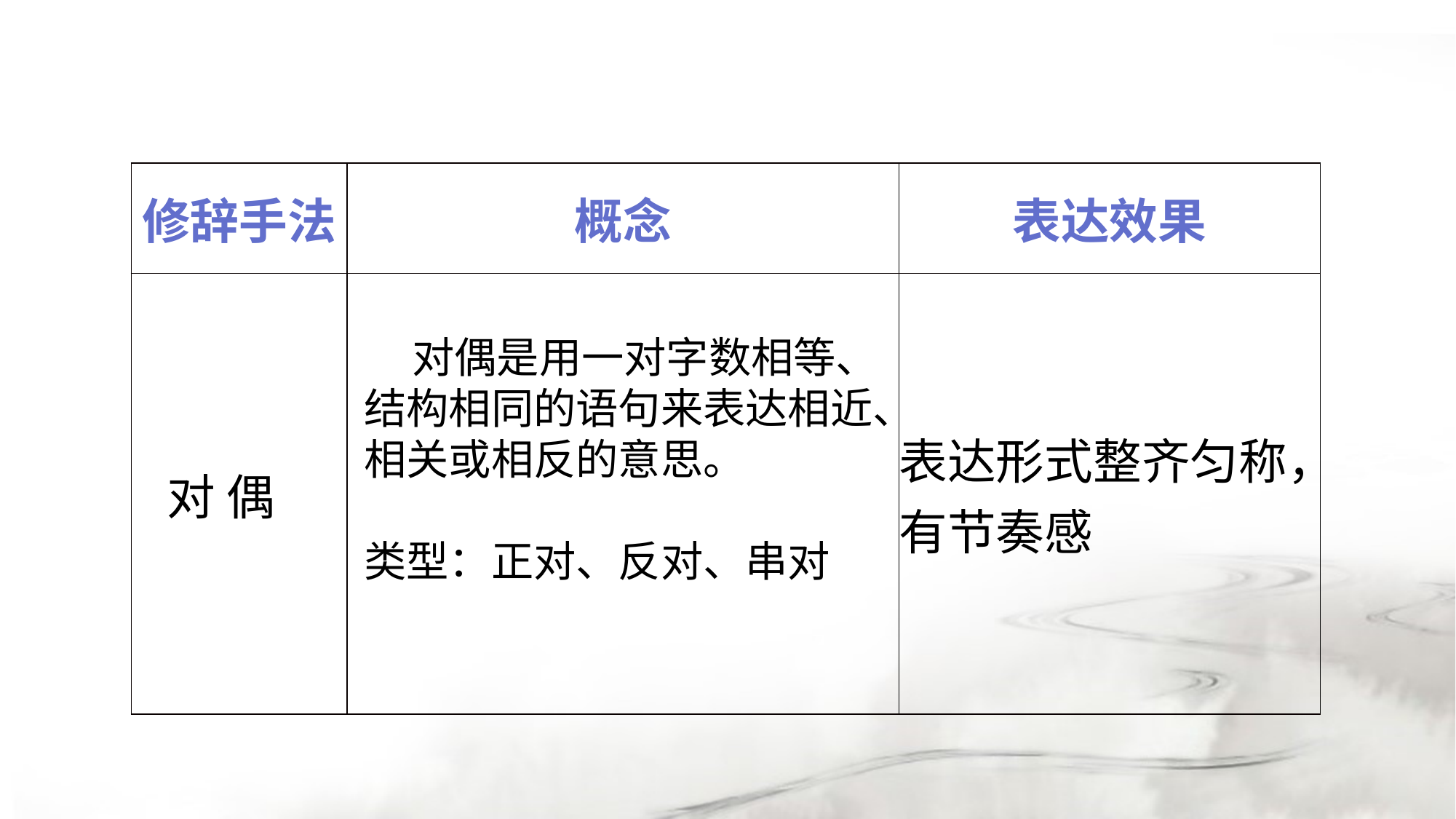

| 修辞手法 | 概念 | 表达效果 |
| --- | --- | --- |
| 对 偶 |  | 表达形式整齐匀称， 有节奏感 |
    对偶是用一对字数相等、结构相同的语句来表达相近、相关或相反的意思。

类型：正对、反对、串对